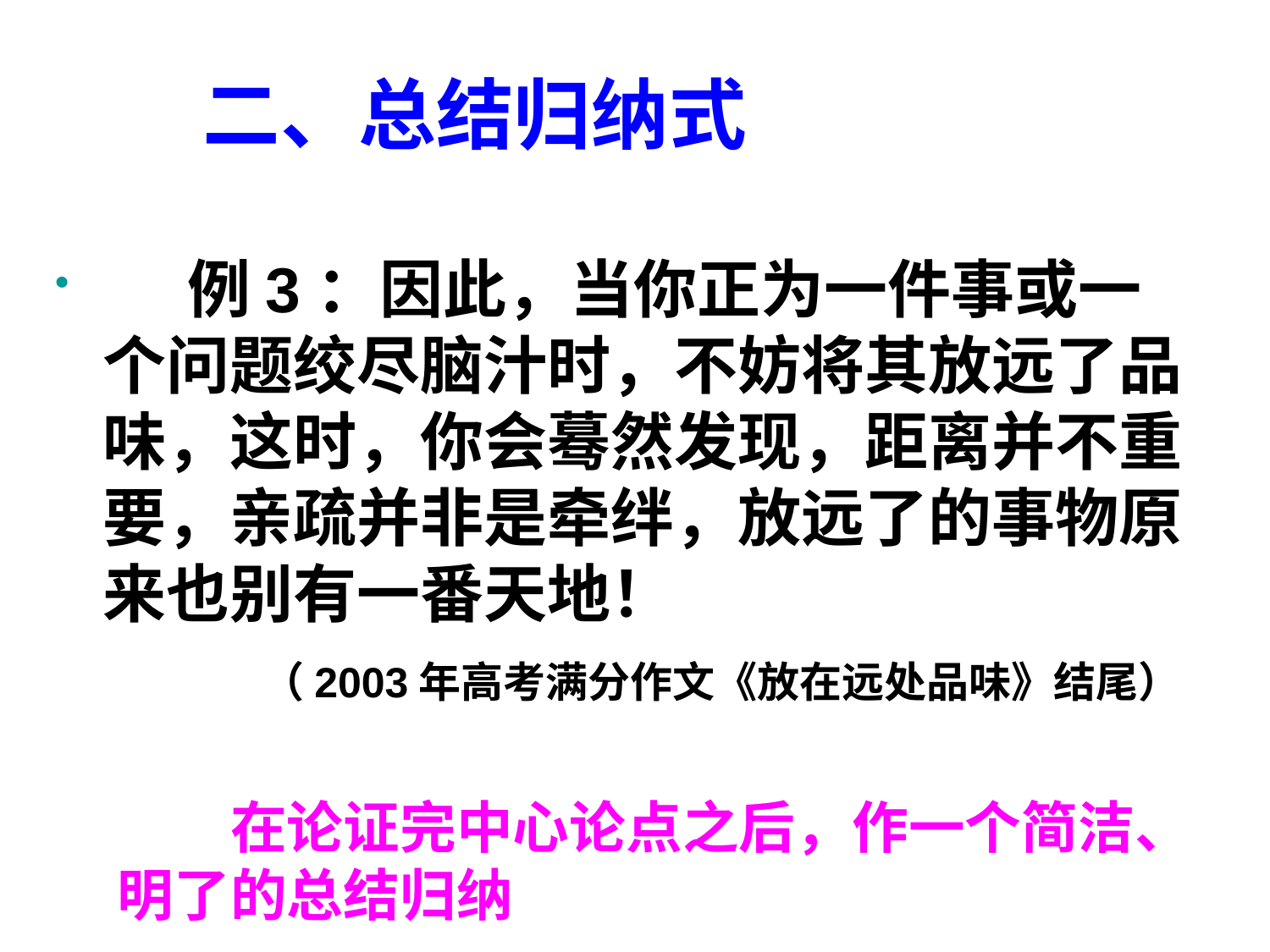

# 二、总结归纳式
　　例3：因此，当你正为一件事或一个问题绞尽脑汁时，不妨将其放远了品味，这时，你会蓦然发现，距离并不重要，亲疏并非是牵绊，放远了的事物原来也别有一番天地！
               （2003年高考满分作文《放在远处品味》结尾）

　　在论证完中心论点之后，作一个简洁、明了的总结归纳